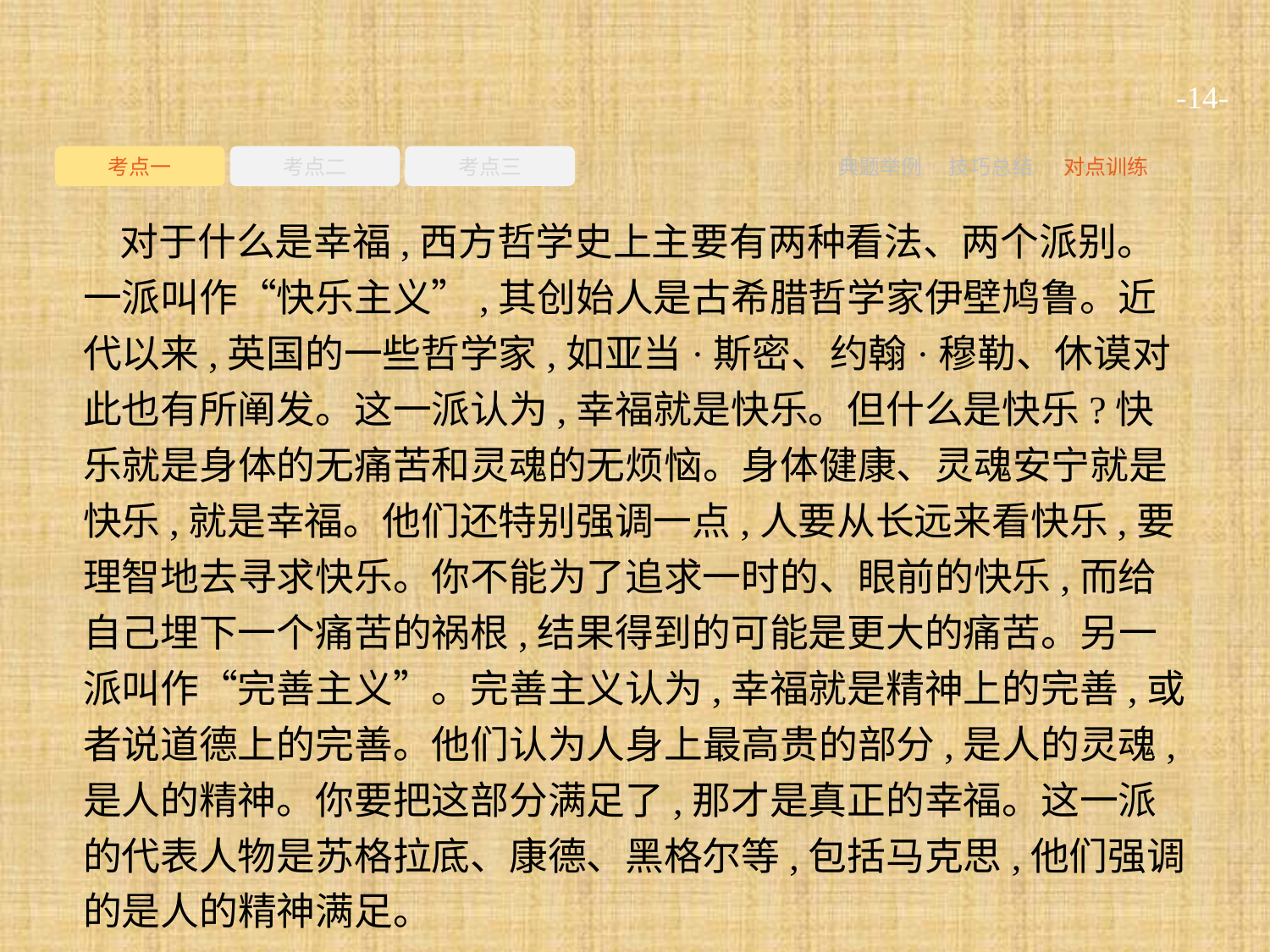

-14-
考点一
考点二
考点三
典题举例
技巧总结
对点训练
对于什么是幸福,西方哲学史上主要有两种看法、两个派别。一派叫作“快乐主义”,其创始人是古希腊哲学家伊壁鸠鲁。近代以来,英国的一些哲学家,如亚当·斯密、约翰·穆勒、休谟对此也有所阐发。这一派认为,幸福就是快乐。但什么是快乐?快乐就是身体的无痛苦和灵魂的无烦恼。身体健康、灵魂安宁就是快乐,就是幸福。他们还特别强调一点,人要从长远来看快乐,要理智地去寻求快乐。你不能为了追求一时的、眼前的快乐,而给自己埋下一个痛苦的祸根,结果得到的可能是更大的痛苦。另一派叫作“完善主义”。完善主义认为,幸福就是精神上的完善,或者说道德上的完善。他们认为人身上最高贵的部分,是人的灵魂,是人的精神。你要把这部分满足了,那才是真正的幸福。这一派的代表人物是苏格拉底、康德、黑格尔等,包括马克思,他们强调的是人的精神满足。